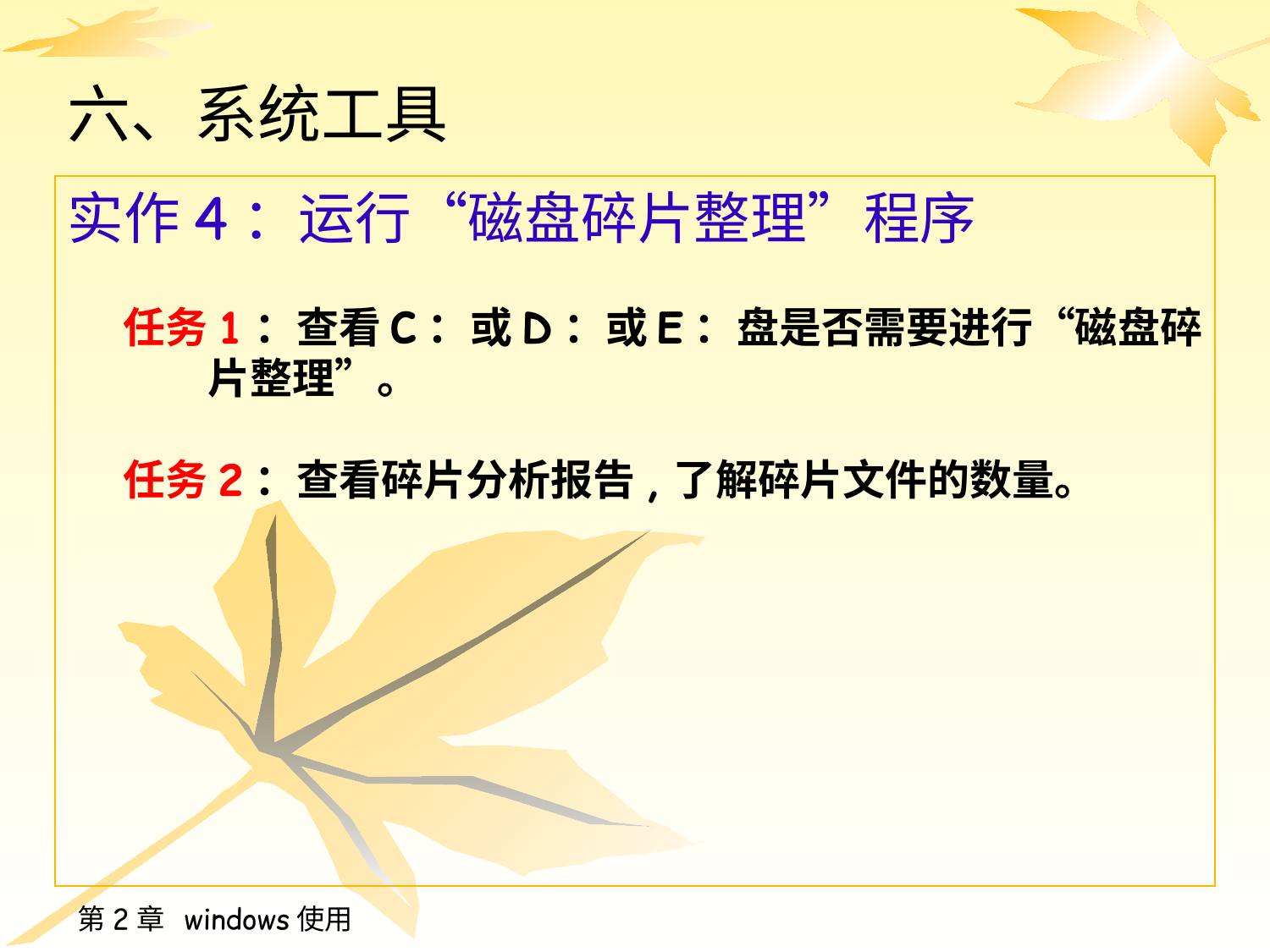

# 六、系统工具
实作4：运行“磁盘碎片整理”程序

任务1：查看C：或D：或E：盘是否需要进行“磁盘碎片整理”。

任务2：查看碎片分析报告,了解碎片文件的数量。